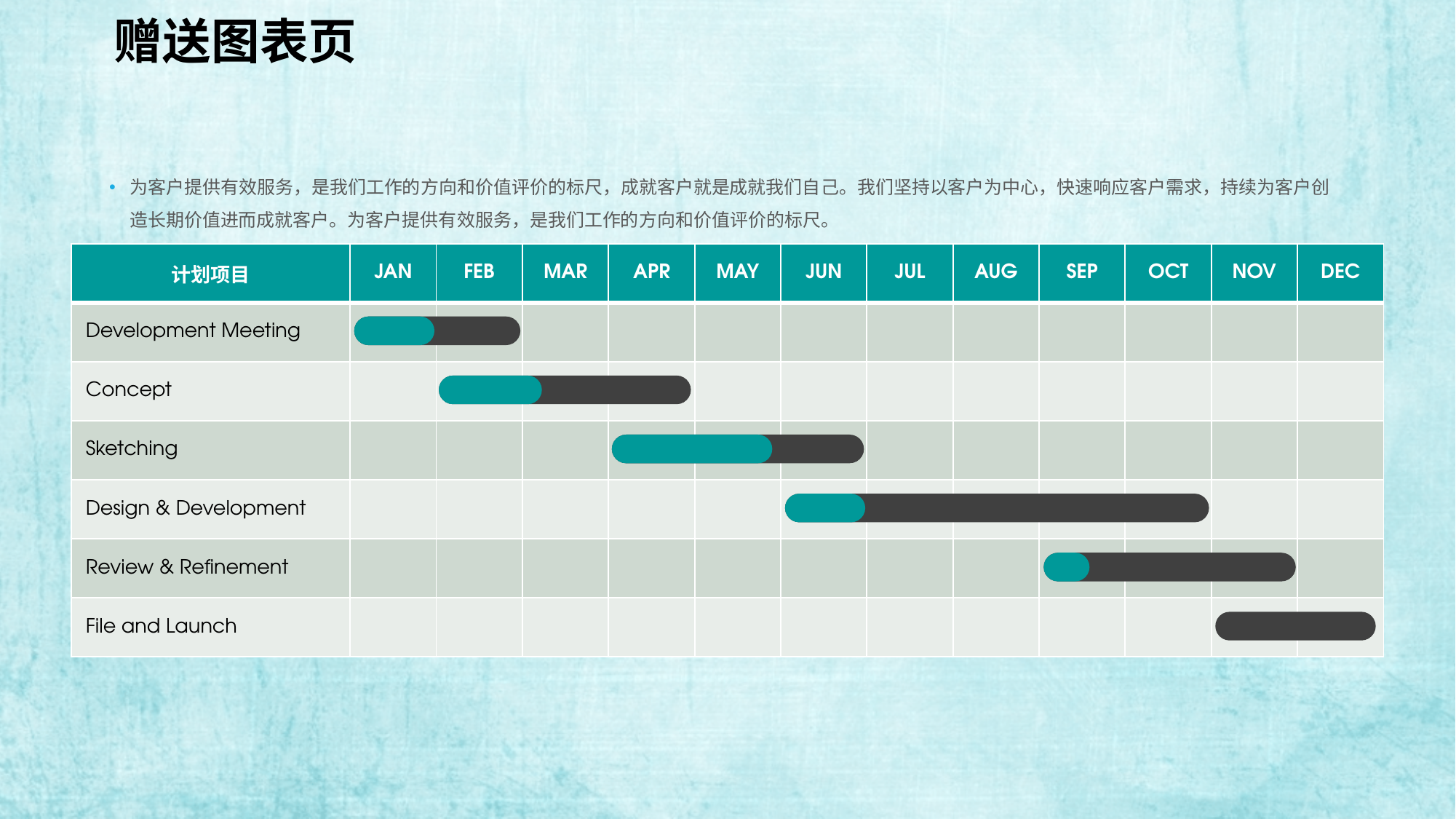

赠送图表页
为客户提供有效服务，是我们工作的方向和价值评价的标尺，成就客户就是成就我们自己。我们坚持以客户为中心，快速响应客户需求，持续为客户创造长期价值进而成就客户。为客户提供有效服务，是我们工作的方向和价值评价的标尺。
| 计划项目 | JAN | FEB | MAR | APR | MAY | JUN | JUL | AUG | SEP | OCT | NOV | DEC |
| --- | --- | --- | --- | --- | --- | --- | --- | --- | --- | --- | --- | --- |
| Development Meeting |  |  |  |  |  |  |  |  |  |  |  |  |
| Concept |  |  |  |  |  |  |  |  |  |  |  |  |
| Sketching |  |  |  |  |  |  |  |  |  |  |  |  |
| Design & Development |  |  |  |  |  |  |  |  |  |  |  |  |
| Review & Refinement |  |  |  |  |  |  |  |  |  |  |  |  |
| File and Launch |  |  |  |  |  |  |  |  |  |  |  |  |